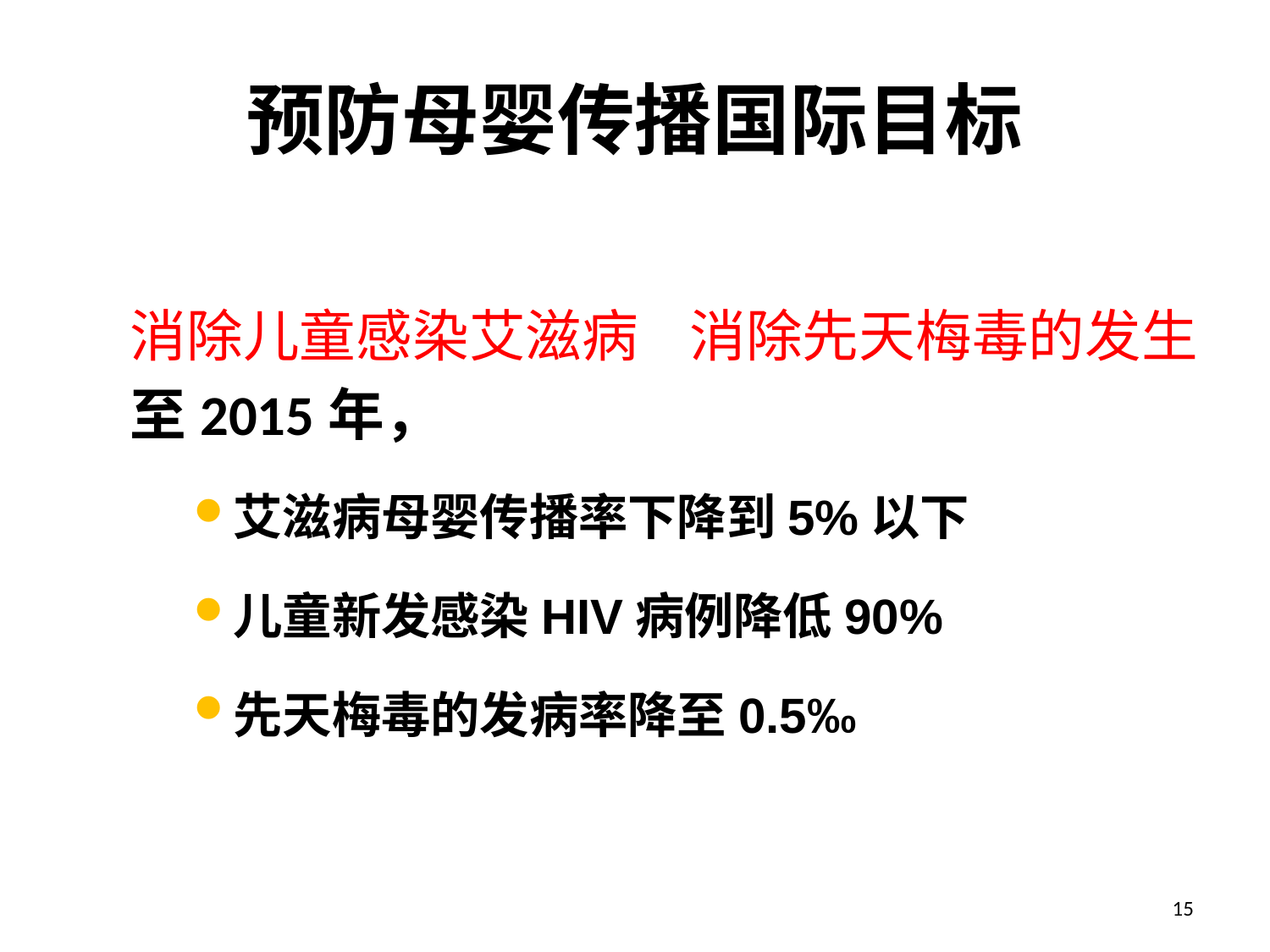

# 预防母婴传播国际目标
消除儿童感染艾滋病    消除先天梅毒的发生
至2015年，
艾滋病母婴传播率下降到5%以下
儿童新发感染HIV病例降低90%
先天梅毒的发病率降至0.5‰
15